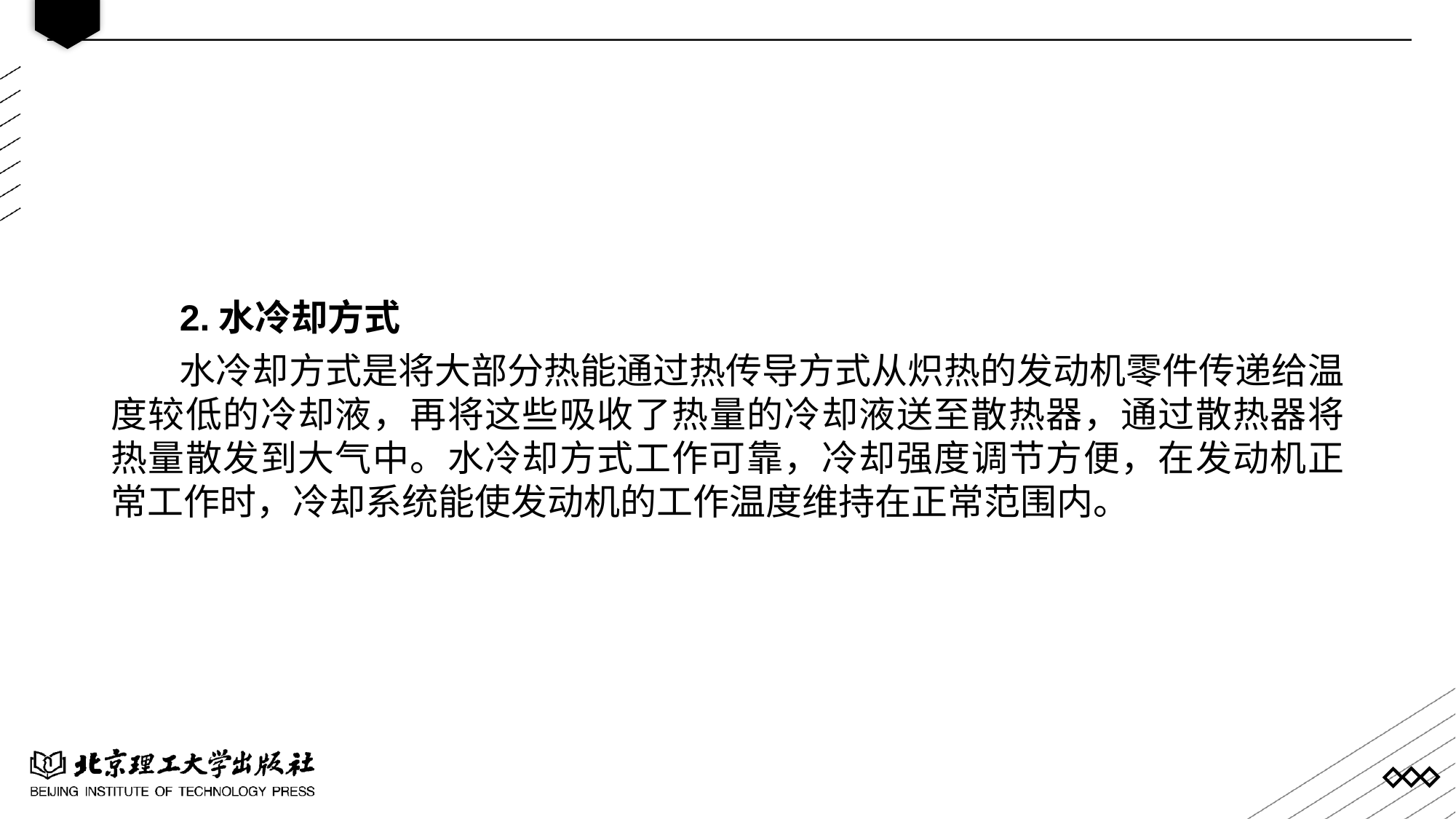

2.水冷却方式
水冷却方式是将大部分热能通过热传导方式从炽热的发动机零件传递给温度较低的冷却液，再将这些吸收了热量的冷却液送至散热器，通过散热器将热量散发到大气中。水冷却方式工作可靠，冷却强度调节方便，在发动机正常工作时，冷却系统能使发动机的工作温度维持在正常范围内。